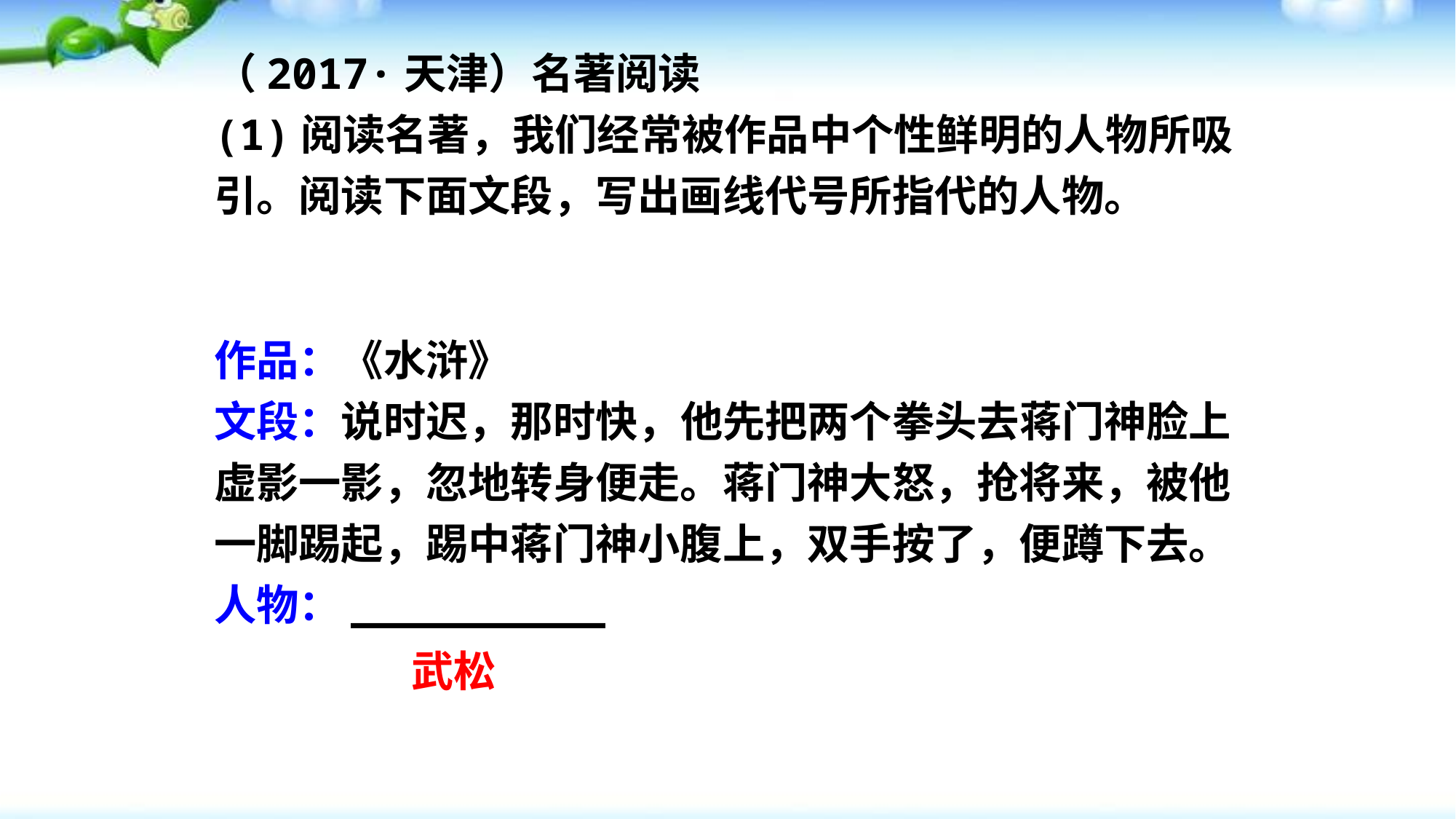

（2017·天津）名著阅读
(1)阅读名著，我们经常被作品中个性鲜明的人物所吸引。阅读下面文段，写出画线代号所指代的人物。
作品：《水浒》
文段：说时迟，那时快，他先把两个拳头去蒋门神脸上虚影一影，忽地转身便走。蒋门神大怒，抢将来，被他一脚踢起，踢中蒋门神小腹上，双手按了，便蹲下去。
人物：__________
武松